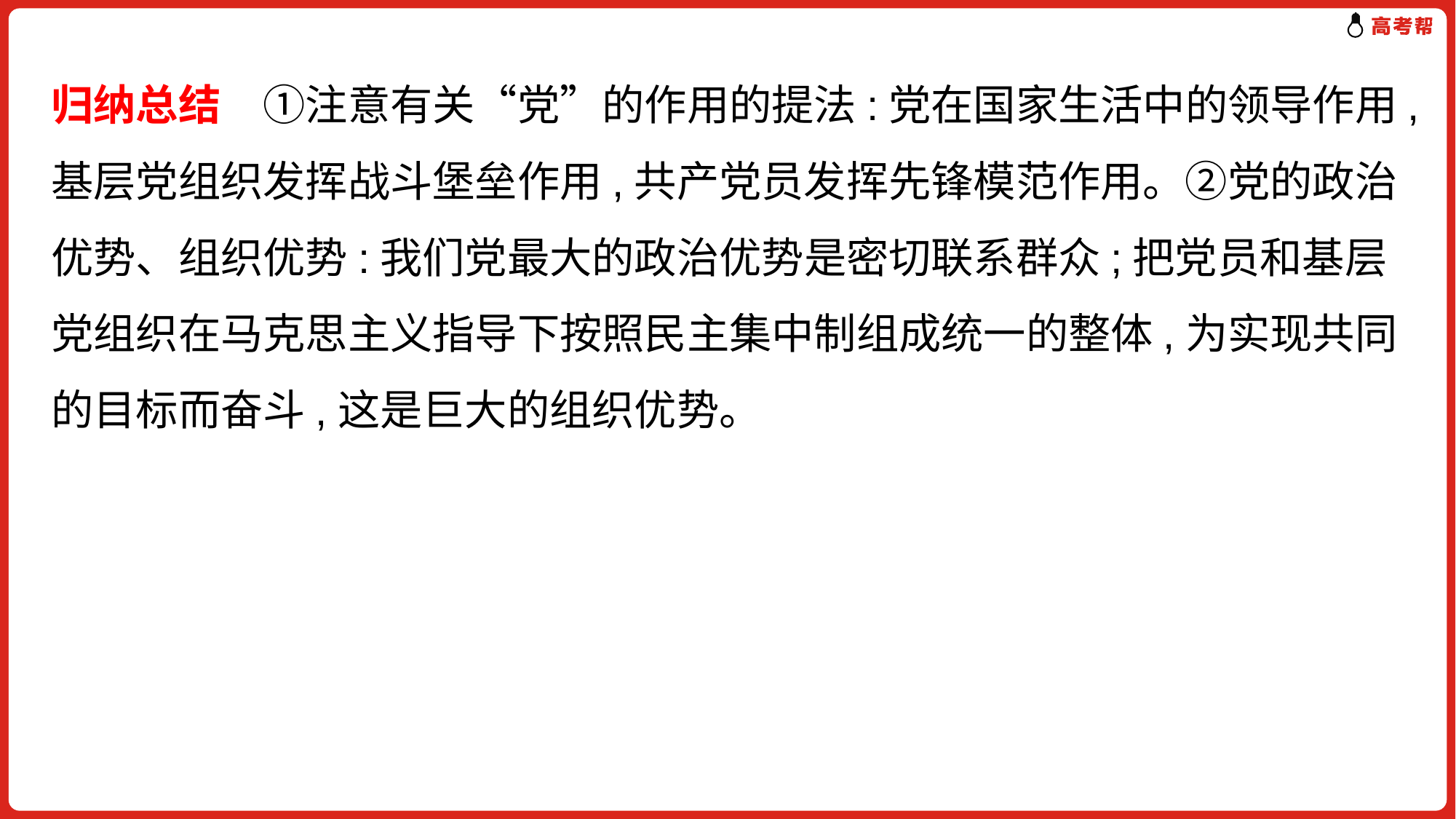

# 归纳总结　①注意有关“党”的作用的提法:党在国家生活中的领导作用,基层党组织发挥战斗堡垒作用,共产党员发挥先锋模范作用。②党的政治优势、组织优势:我们党最大的政治优势是密切联系群众;把党员和基层党组织在马克思主义指导下按照民主集中制组成统一的整体,为实现共同的目标而奋斗,这是巨大的组织优势。